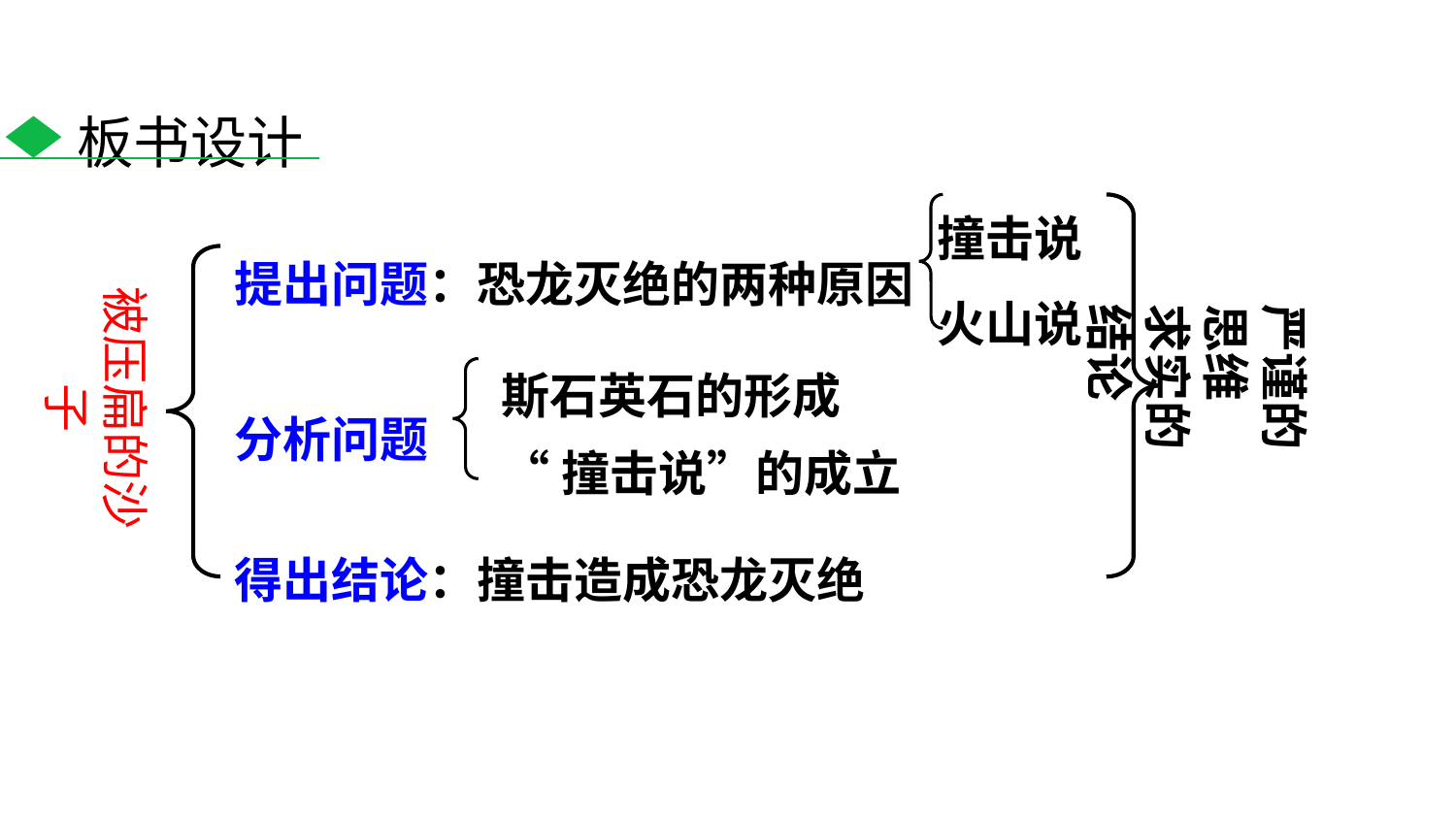

板书设计

撞击说

提出问题：恐龙灭绝的两种原因

被压扁的沙子
火山说
严谨的思维
求实的结论
斯石英石的形成

分析问题
“撞击说”的成立
得出结论：撞击造成恐龙灭绝